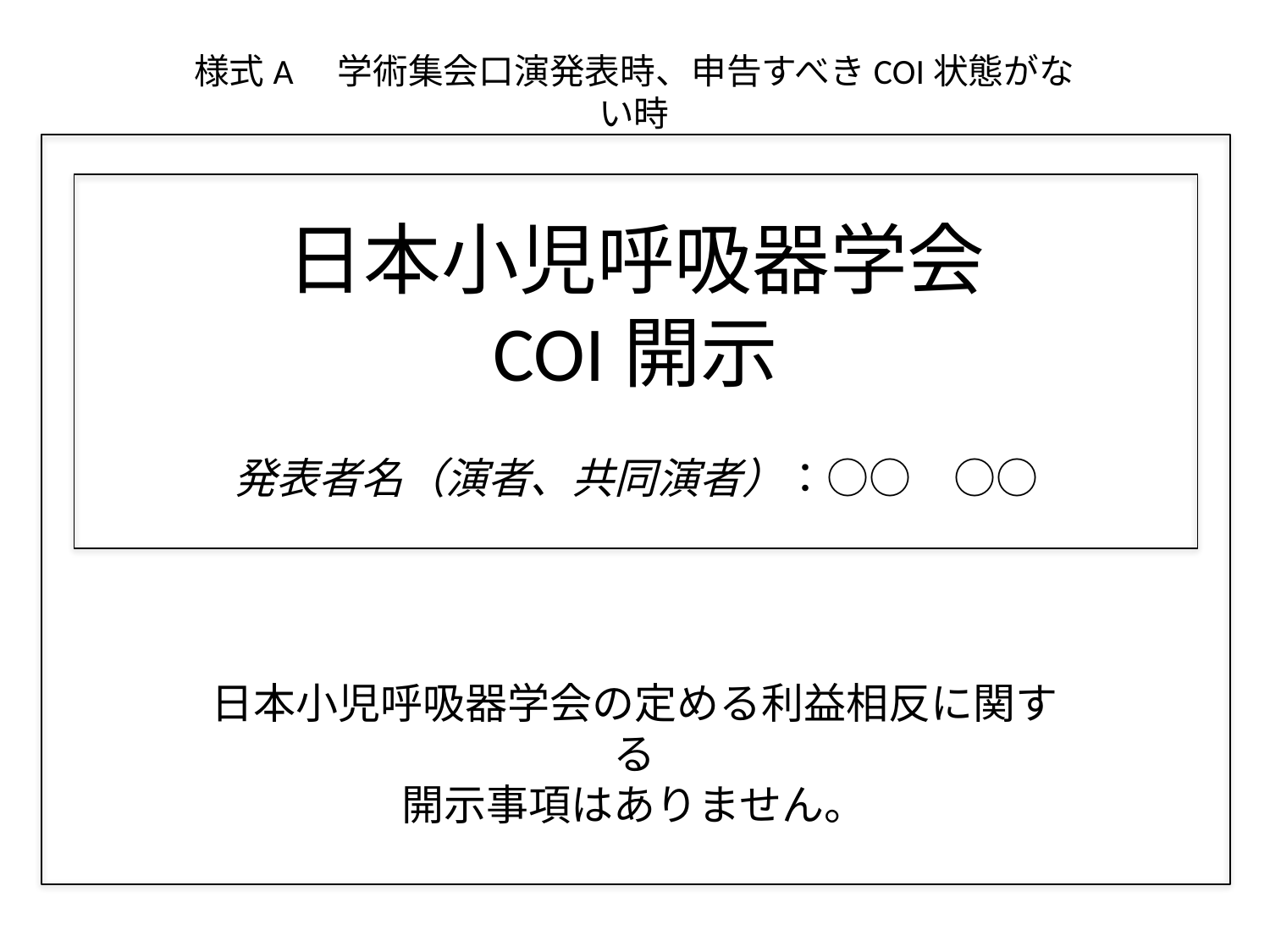

様式A　学術集会口演発表時、申告すべきCOI状態がない時

# 日本小児呼吸器学会 COI開示
発表者名（演者、共同演者）：○○　○○
日本小児呼吸器学会の定める利益相反に関する
開示事項はありません。